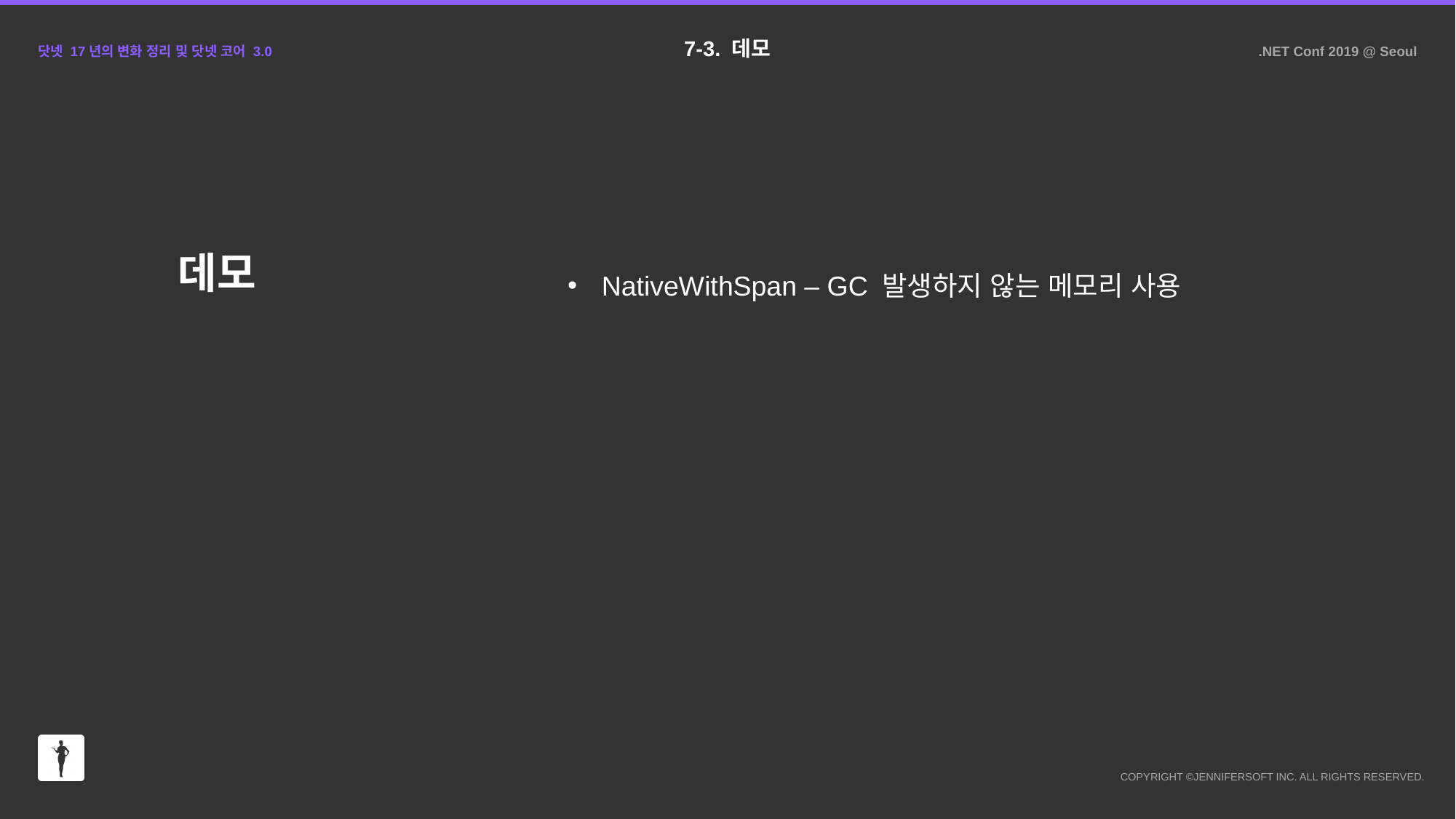

7-3. 데모
데모
NativeWithSpan – GC 발생하지 않는 메모리 사용